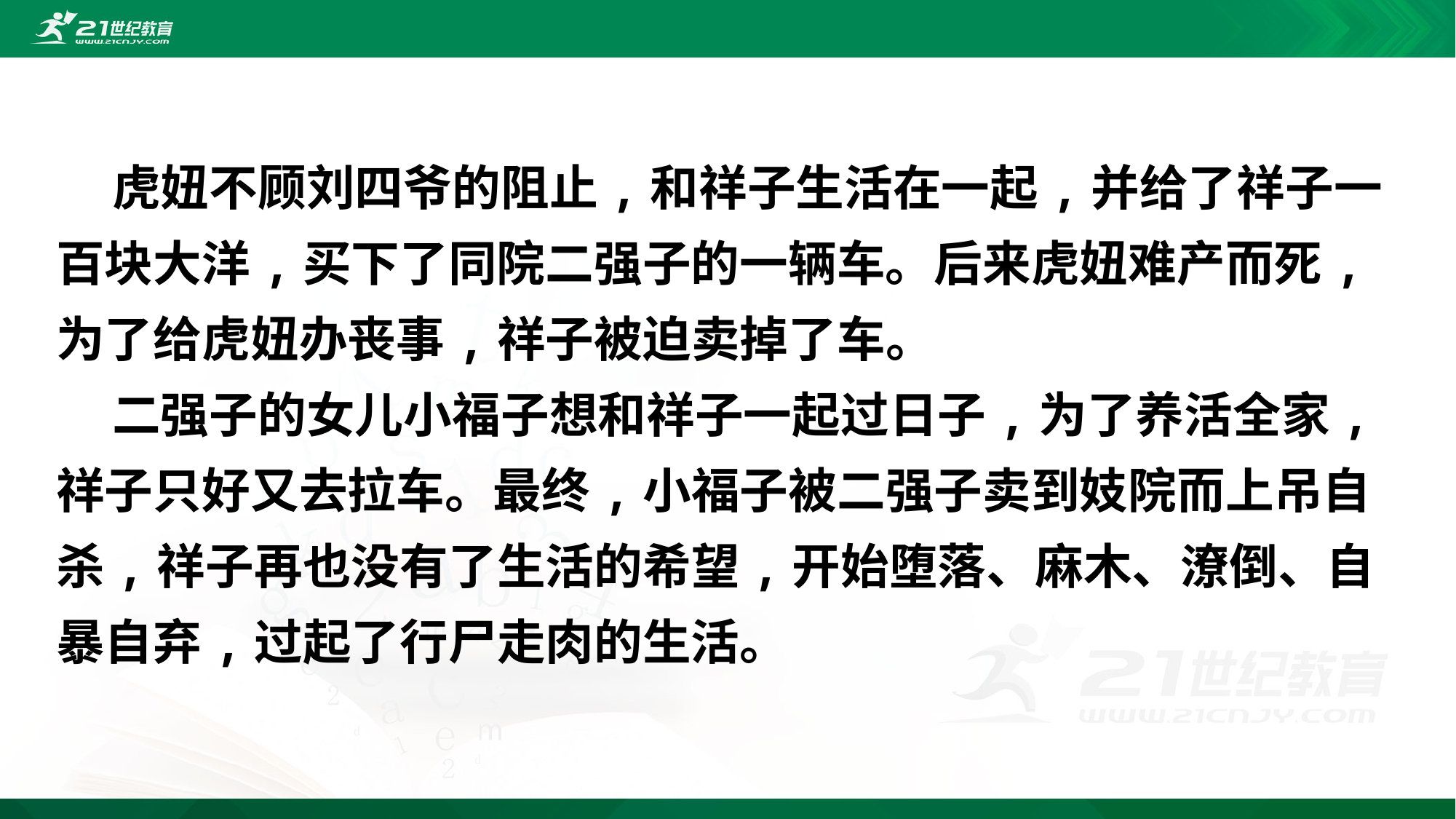

虎妞不顾刘四爷的阻止,和祥子生活在一起,并给了祥子一百块大洋,买下了同院二强子的一辆车。后来虎妞难产而死,为了给虎妞办丧事,祥子被迫卖掉了车。
    二强子的女儿小福子想和祥子一起过日子,为了养活全家,祥子只好又去拉车。最终,小福子被二强子卖到妓院而上吊自杀,祥子再也没有了生活的希望,开始堕落、麻木、潦倒、自暴自弃,过起了行尸走肉的生活。